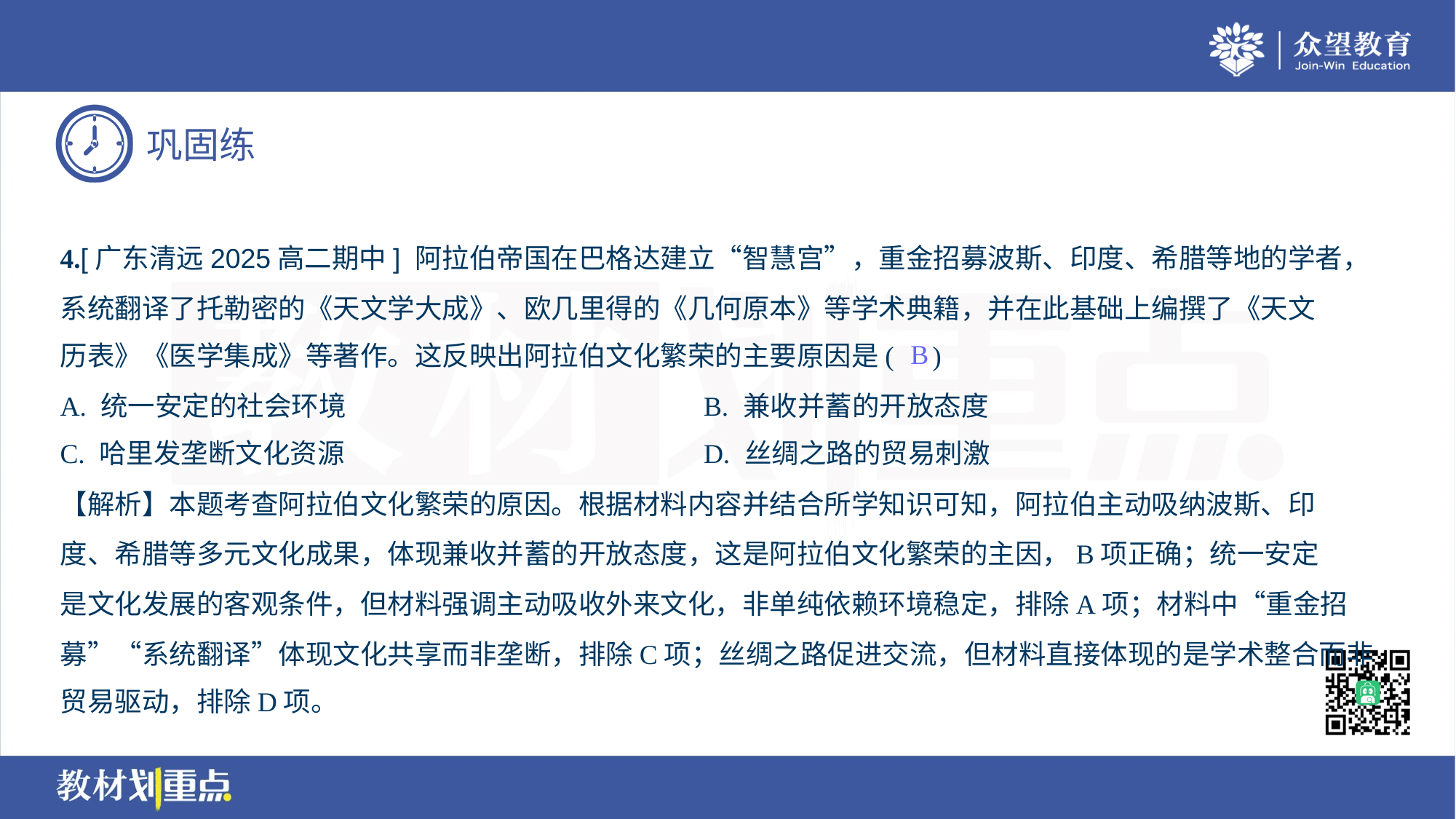

4.[广东清远2025高二期中] 阿拉伯帝国在巴格达建立“智慧宫”，重金招募波斯、印度、希腊等地的学者，
系统翻译了托勒密的《天文学大成》、欧几里得的《几何原本》等学术典籍，并在此基础上编撰了《天文
历表》《医学集成》等著作。这反映出阿拉伯文化繁荣的主要原因是(     )
B
A. 统一安定的社会环境	B. 兼收并蓄的开放态度
C. 哈里发垄断文化资源	D. 丝绸之路的贸易刺激
【解析】本题考查阿拉伯文化繁荣的原因。根据材料内容并结合所学知识可知，阿拉伯主动吸纳波斯、印
度、希腊等多元文化成果，体现兼收并蓄的开放态度，这是阿拉伯文化繁荣的主因，B项正确；统一安定
是文化发展的客观条件，但材料强调主动吸收外来文化，非单纯依赖环境稳定，排除A项；材料中“重金招
募”“系统翻译”体现文化共享而非垄断，排除C项；丝绸之路促进交流，但材料直接体现的是学术整合而非
贸易驱动，排除D项。